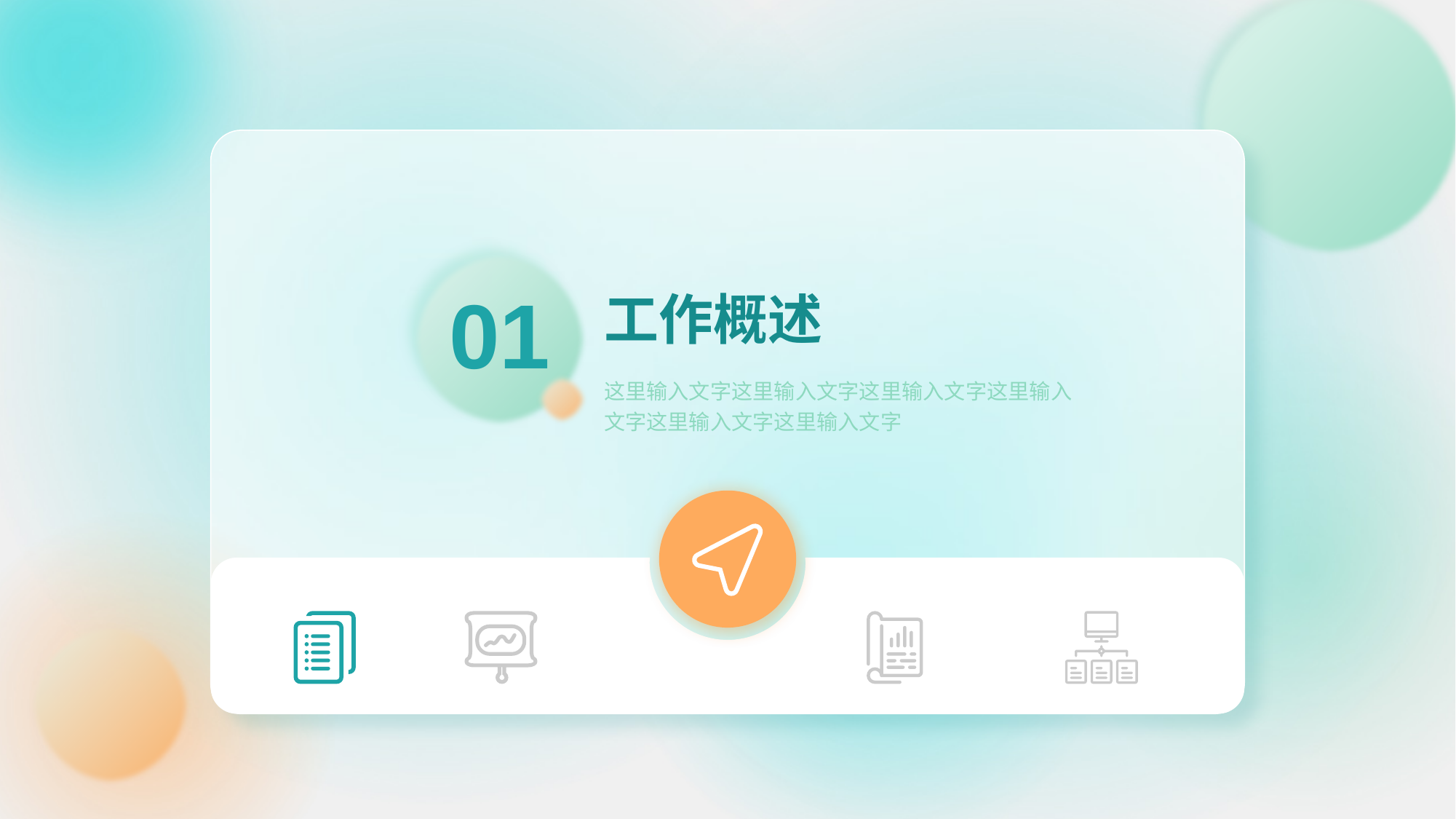

# 工作概述
01
这里输入文字这里输入文字这里输入文字这里输入文字这里输入文字这里输入文字